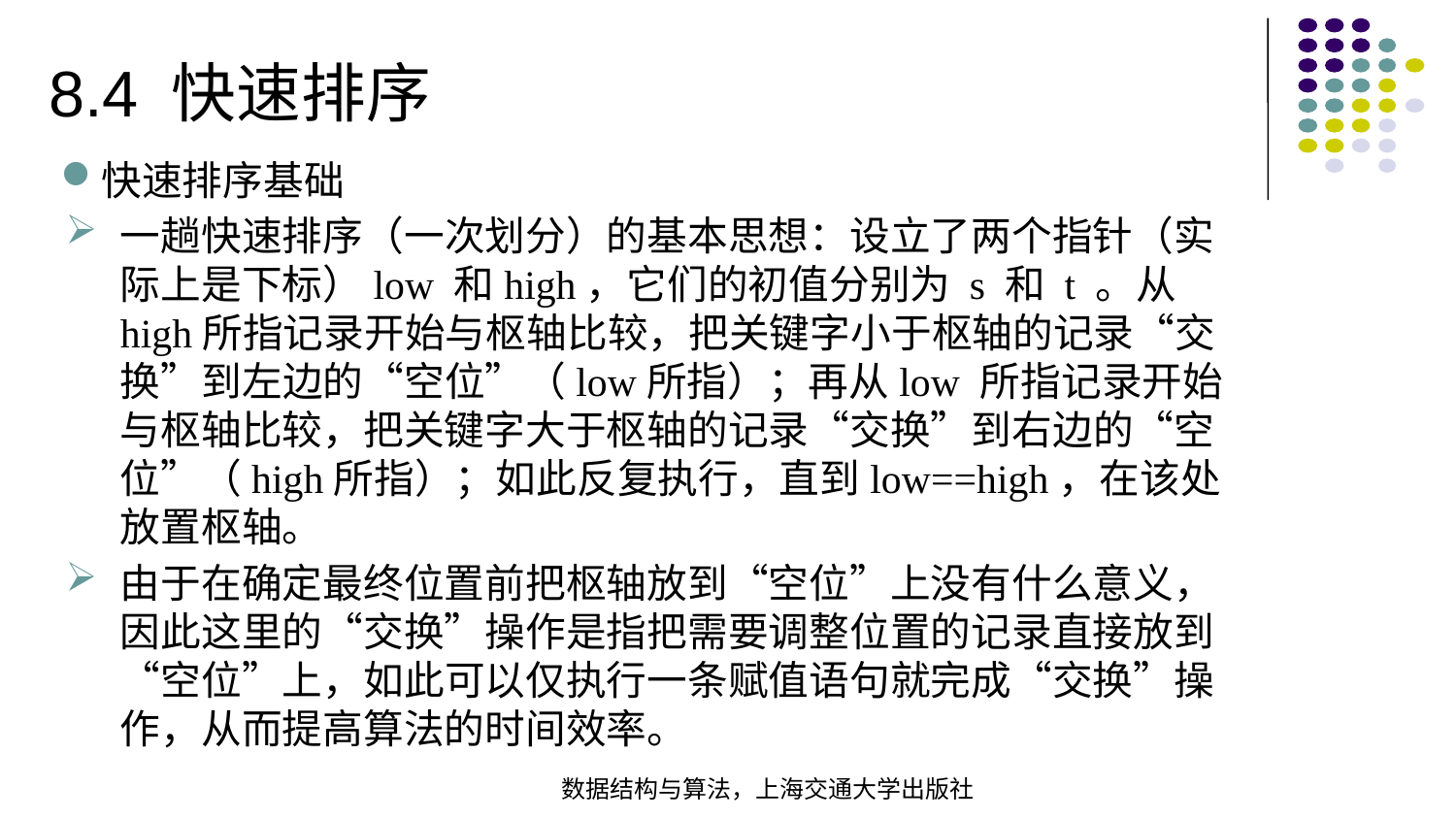

8.4 快速排序
快速排序基础
一趟快速排序（一次划分）的基本思想：设立了两个指针（实际上是下标）low 和high，它们的初值分别为 s 和 t 。从high所指记录开始与枢轴比较，把关键字小于枢轴的记录“交换”到左边的“空位”（low所指）；再从low 所指记录开始与枢轴比较，把关键字大于枢轴的记录“交换”到右边的“空位”（high所指）；如此反复执行，直到low==high，在该处放置枢轴。
由于在确定最终位置前把枢轴放到“空位”上没有什么意义，因此这里的“交换”操作是指把需要调整位置的记录直接放到“空位”上，如此可以仅执行一条赋值语句就完成“交换”操作，从而提高算法的时间效率。